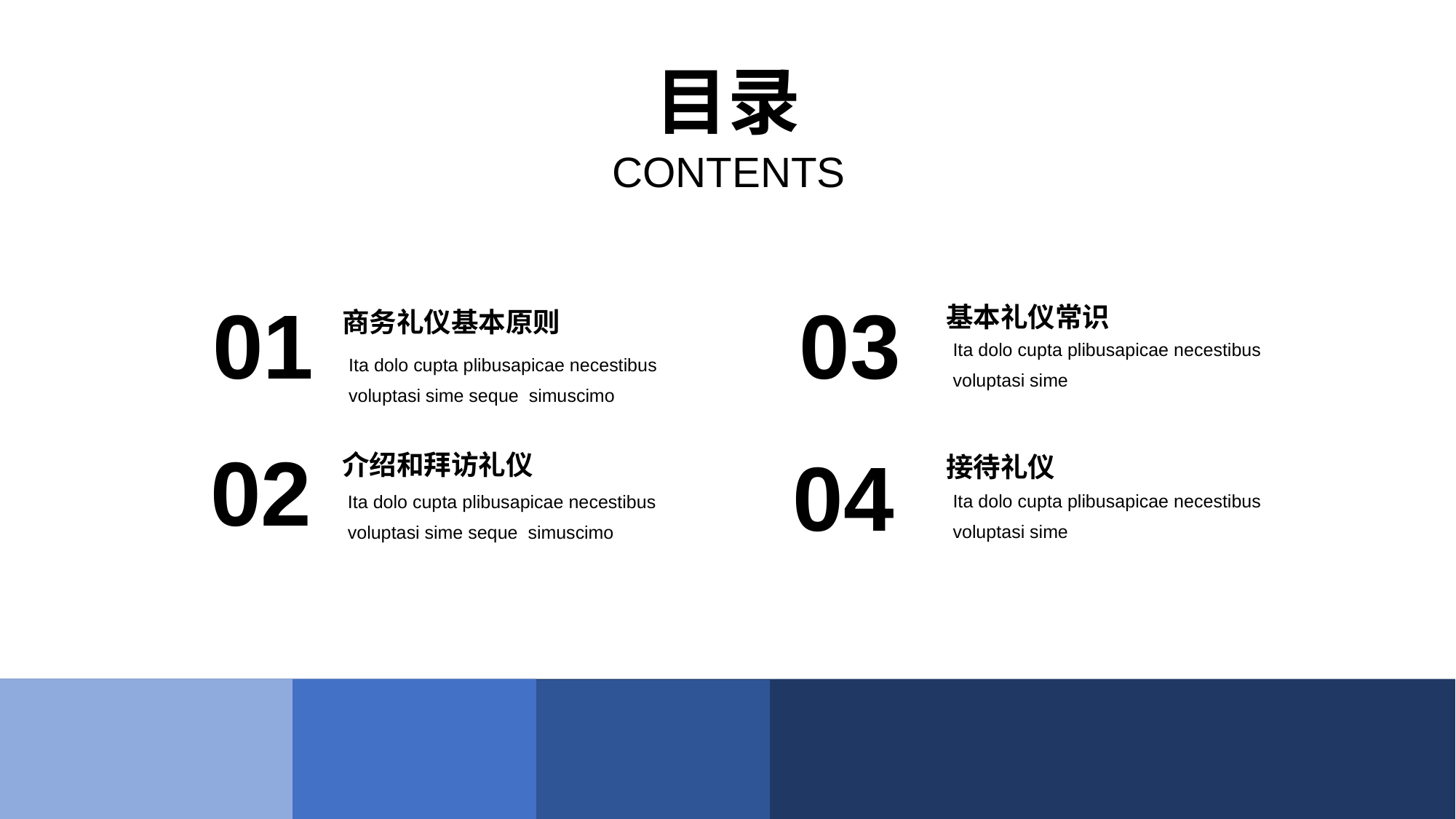

目录
CONTENTS
01
03
基本礼仪常识
商务礼仪基本原则

Ita dolo cupta plibusapicae necestibus voluptasi sime
Ita dolo cupta plibusapicae necestibus voluptasi sime seque  simuscimo
02
04
介绍和拜访礼仪
接待礼仪
Ita dolo cupta plibusapicae necestibus voluptasi sime
Ita dolo cupta plibusapicae necestibus voluptasi sime seque  simuscimo